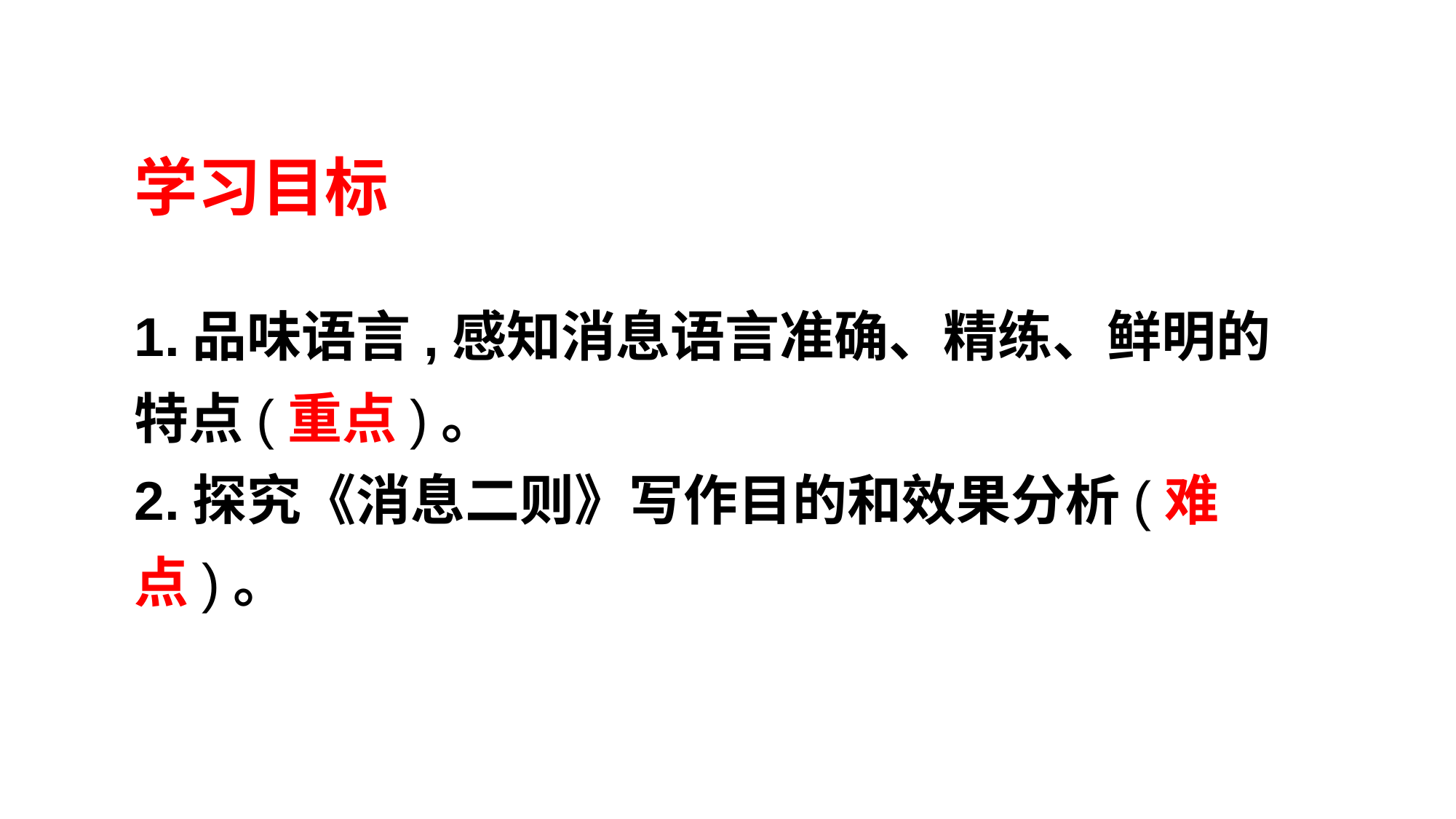

学习目标
1.品味语言,感知消息语言准确、精练、鲜明的特点(重点)。
2.探究《消息二则》写作目的和效果分析(难点)。